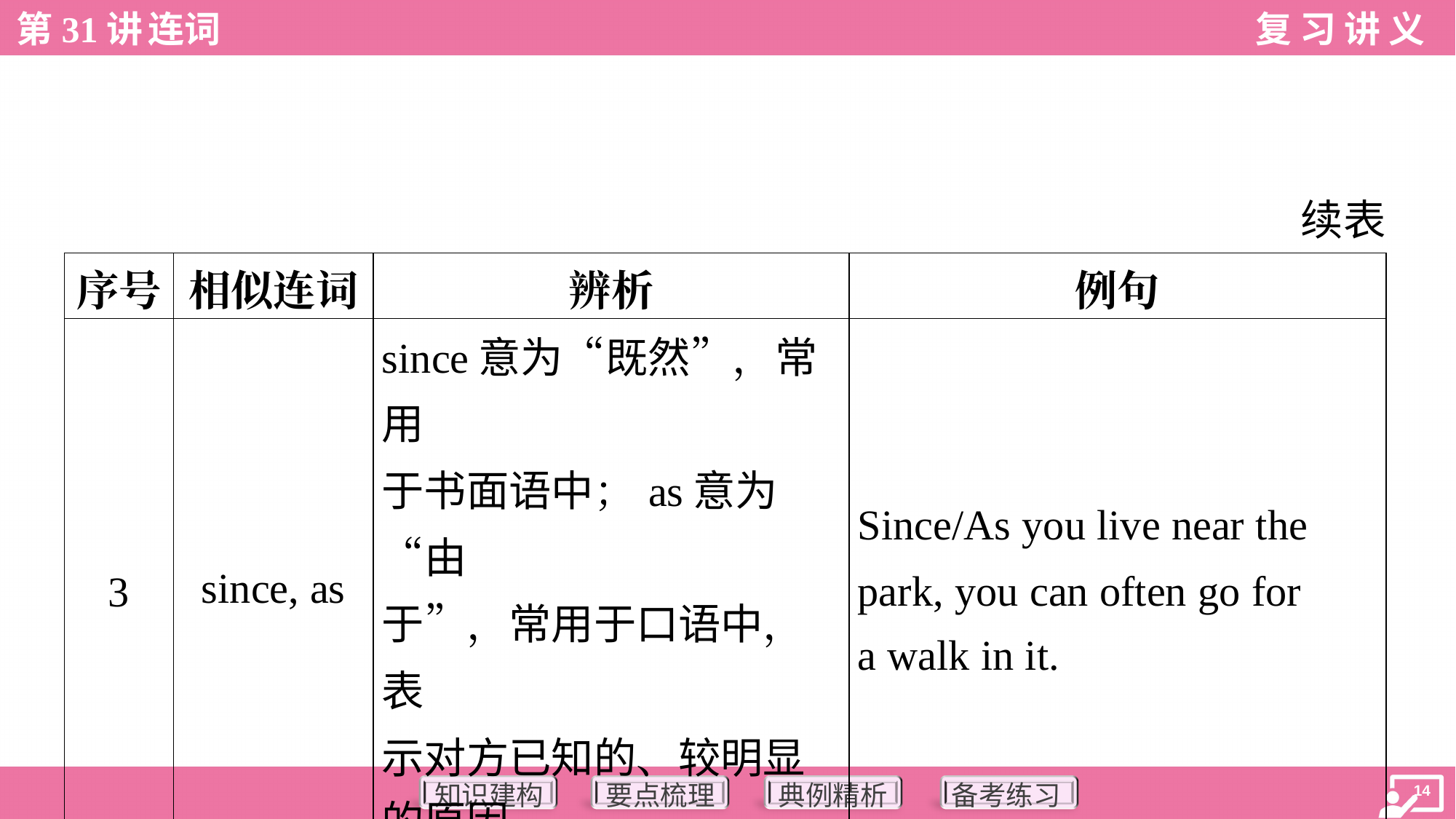

续表
| 序号 | 相似连词 | 辨析 | 例句 |
| --- | --- | --- | --- |
| 3 | since, as | since意为“既然”，常用 于书面语中；as意为“由 于”，常用于口语中，表 示对方已知的、较明显 的原因 | Since/As you live near the park, you can often go for a walk in it. |